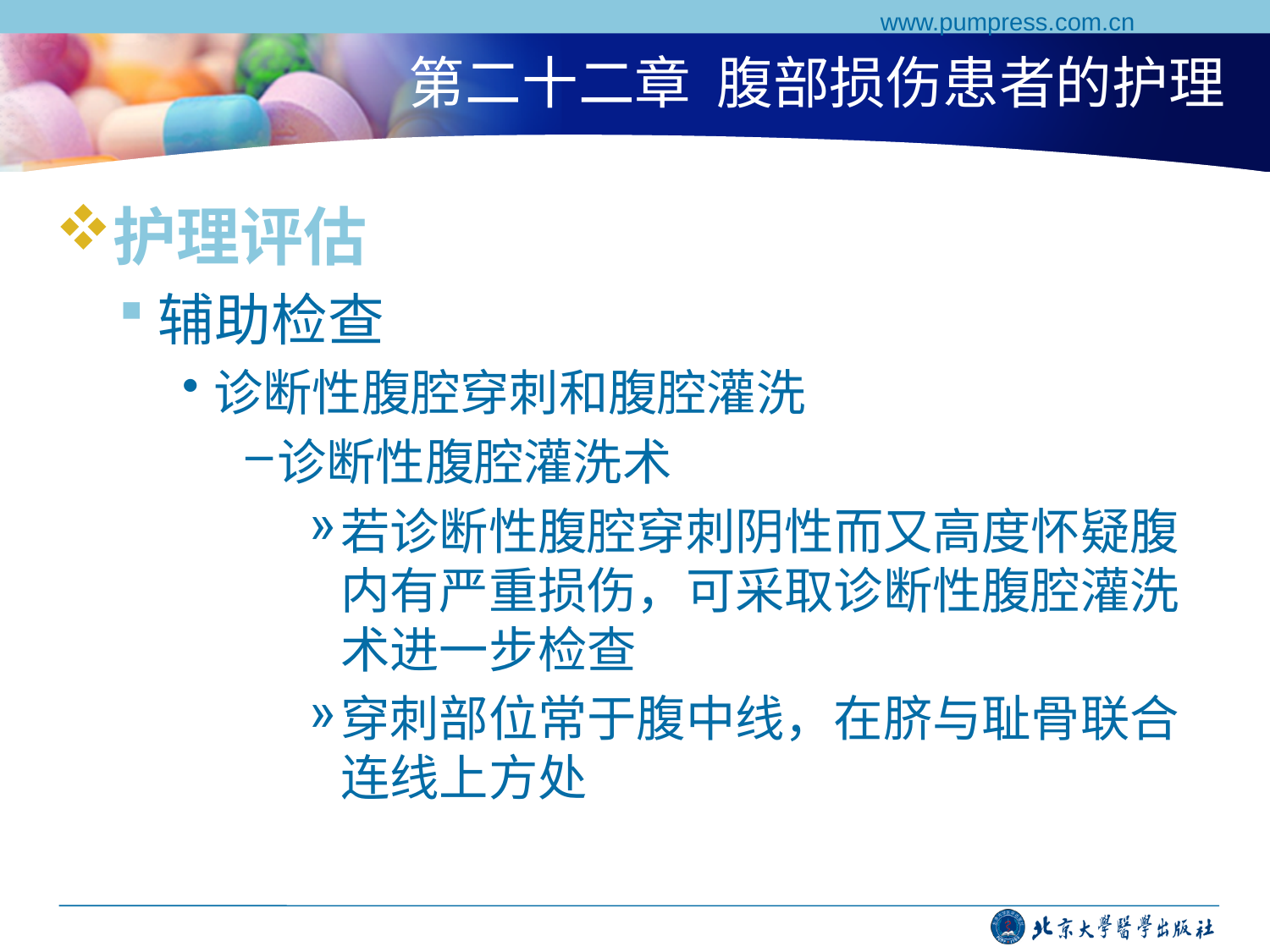

www.pumpress.com.cn
# 第二十二章  腹部损伤患者的护理
护理评估
辅助检查
诊断性腹腔穿刺和腹腔灌洗
诊断性腹腔灌洗术
若诊断性腹腔穿刺阴性而又高度怀疑腹内有严重损伤，可采取诊断性腹腔灌洗术进一步检查
穿刺部位常于腹中线，在脐与耻骨联合连线上方处